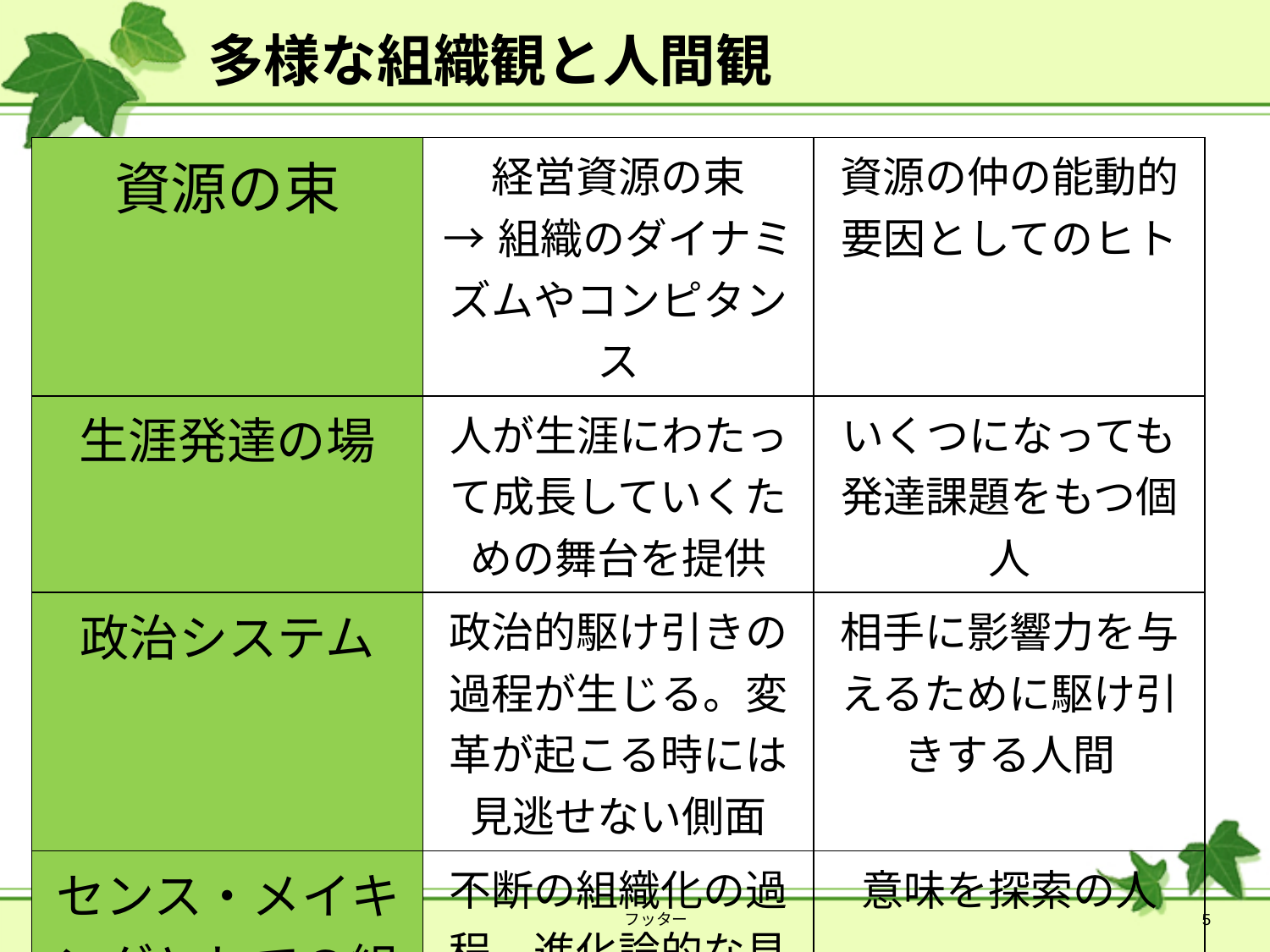

# 多様な組織観と人間観
| 資源の束 | 経営資源の束 →組織のダイナミズムやコンピタンス | 資源の仲の能動的要因としてのヒト |
| --- | --- | --- |
| 生涯発達の場 | 人が生涯にわたって成長していくための舞台を提供 | いくつになっても発達課題をもつ個人 |
| 政治システム | 政治的駆け引きの過程が生じる。変革が起こる時には見逃せない側面 | 相手に影響力を与えるために駆け引きする人間 |
| センス・メイキングとしての組織化 | 不断の組織化の過程。進化論的な見方もある。 | 意味を探索の人 |
2014/4/13
フッター
5